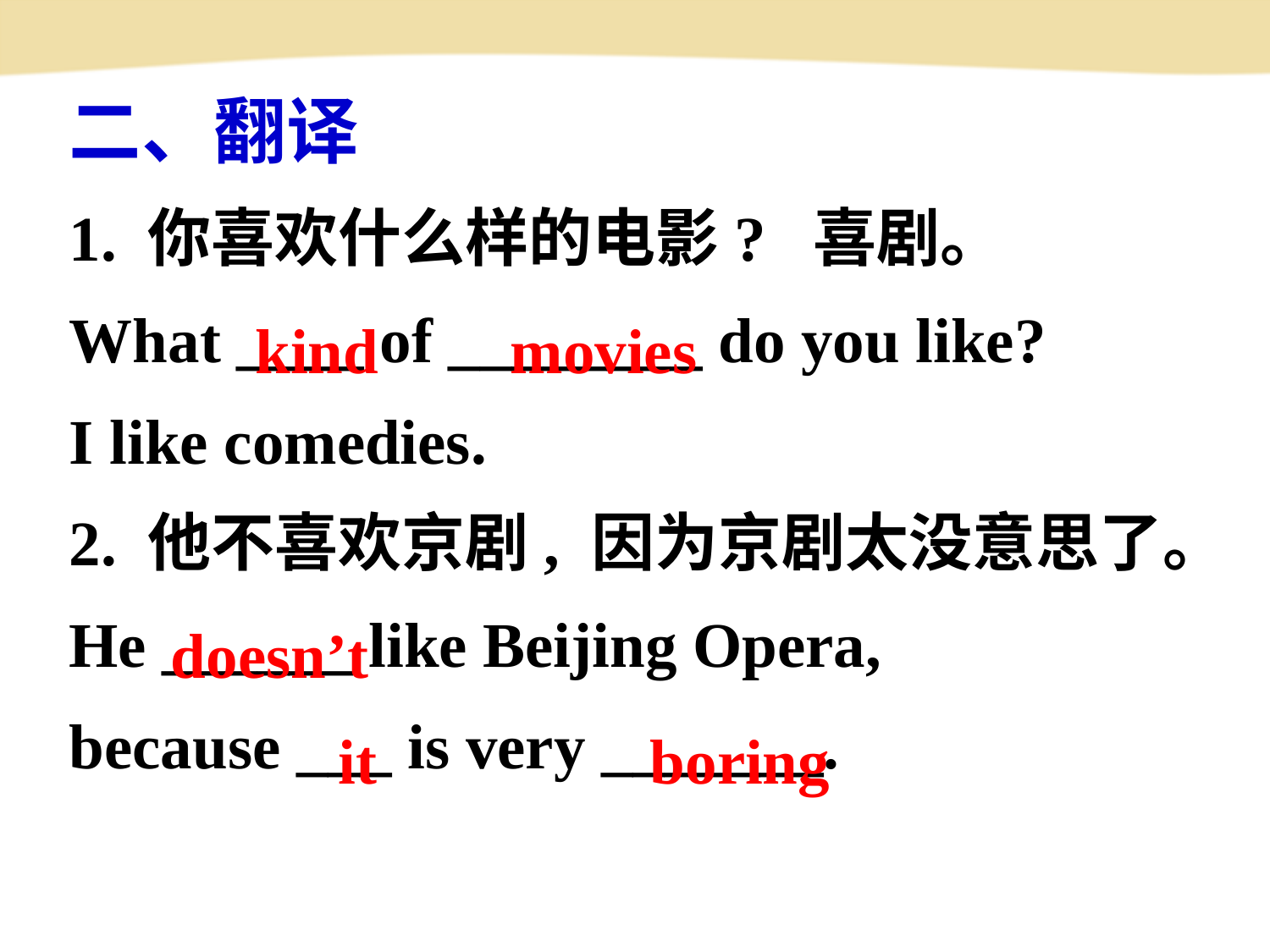

二、翻译
1. 你喜欢什么样的电影?  喜剧。
What ____ of ________ do you like?
I like comedies.
2. 他不喜欢京剧, 因为京剧太没意思了。
He ______ like Beijing Opera,
because ___ is very _______.

kind
movies
 doesn’t
it
 boring